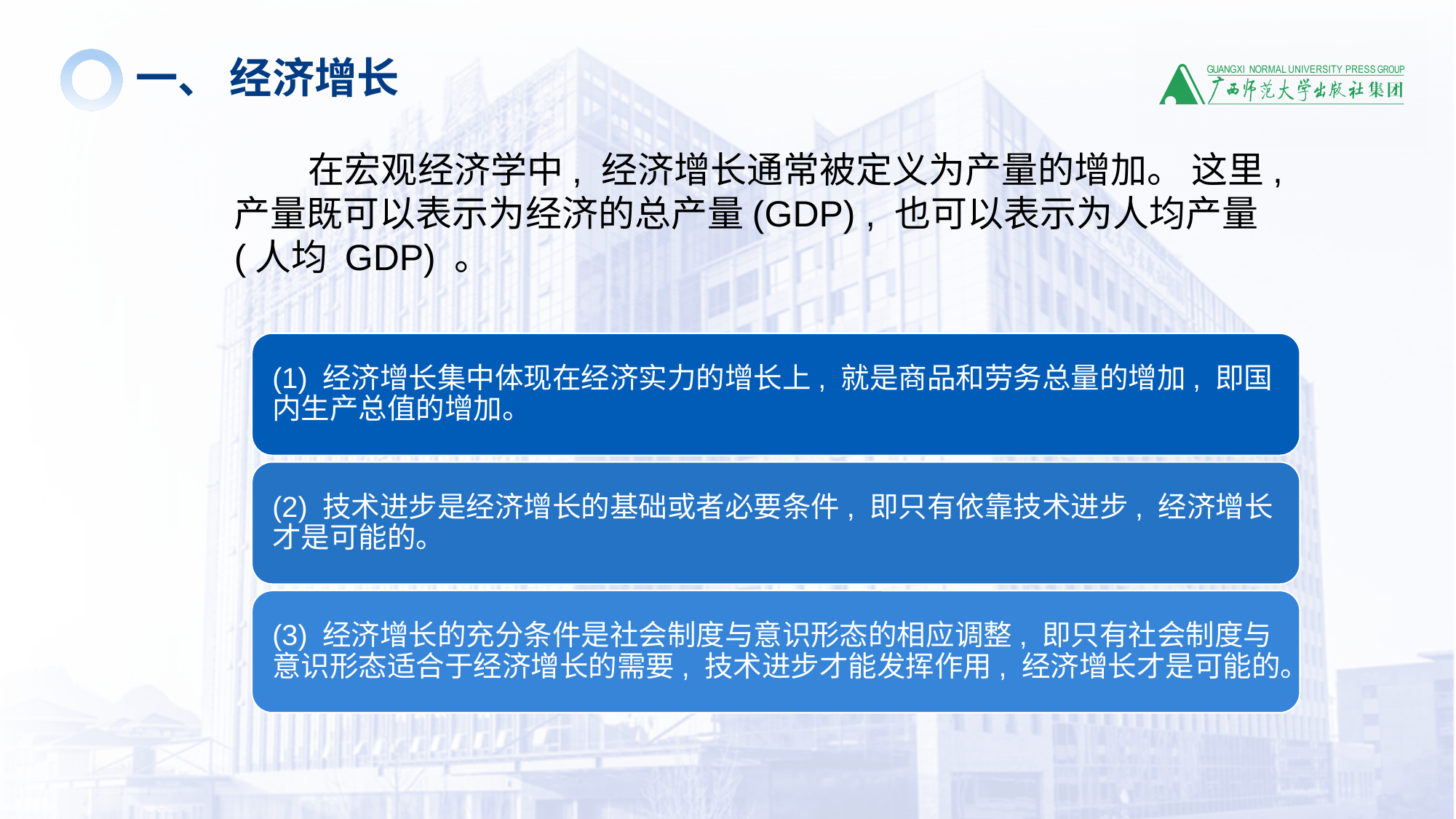

一、 经济增长

        在宏观经济学中, 经济增长通常被定义为产量的增加。 这里, 产量既可以表示为经济的总产量(GDP) , 也可以表示为人均产量(人均 GDP) 。
(1) 经济增长集中体现在经济实力的增长上, 就是商品和劳务总量的增加, 即国内生产总值的增加。
(2) 技术进步是经济增长的基础或者必要条件, 即只有依靠技术进步, 经济增长才是可能的。
(3) 经济增长的充分条件是社会制度与意识形态的相应调整, 即只有社会制度与意识形态适合于经济增长的需要, 技术进步才能发挥作用, 经济增长才是可能的。